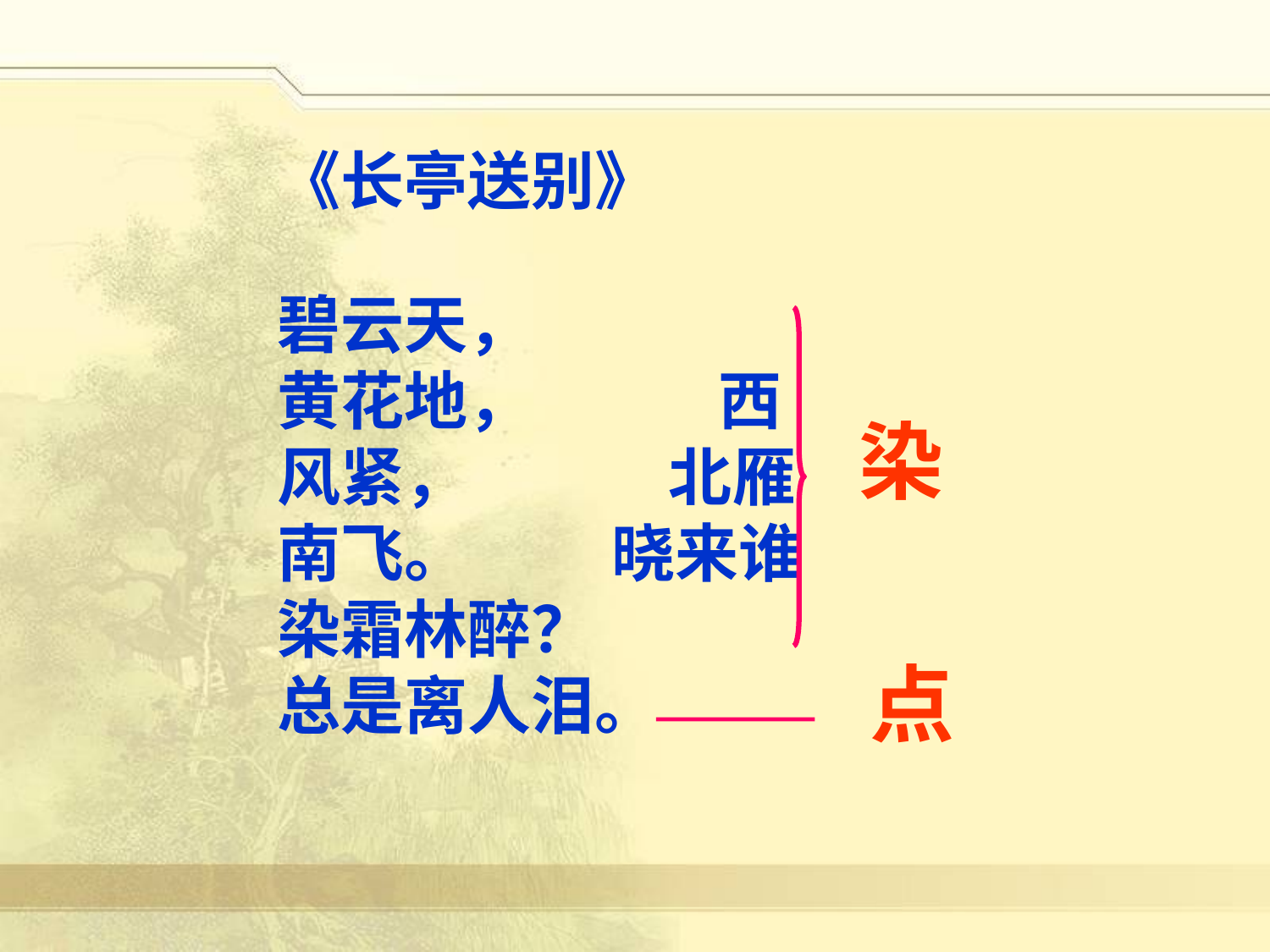

《长亭送别》

碧云天，                    黄花地，             西风紧，              北雁南飞。          晓来谁染霜林醉？                总是离人泪。

染
点